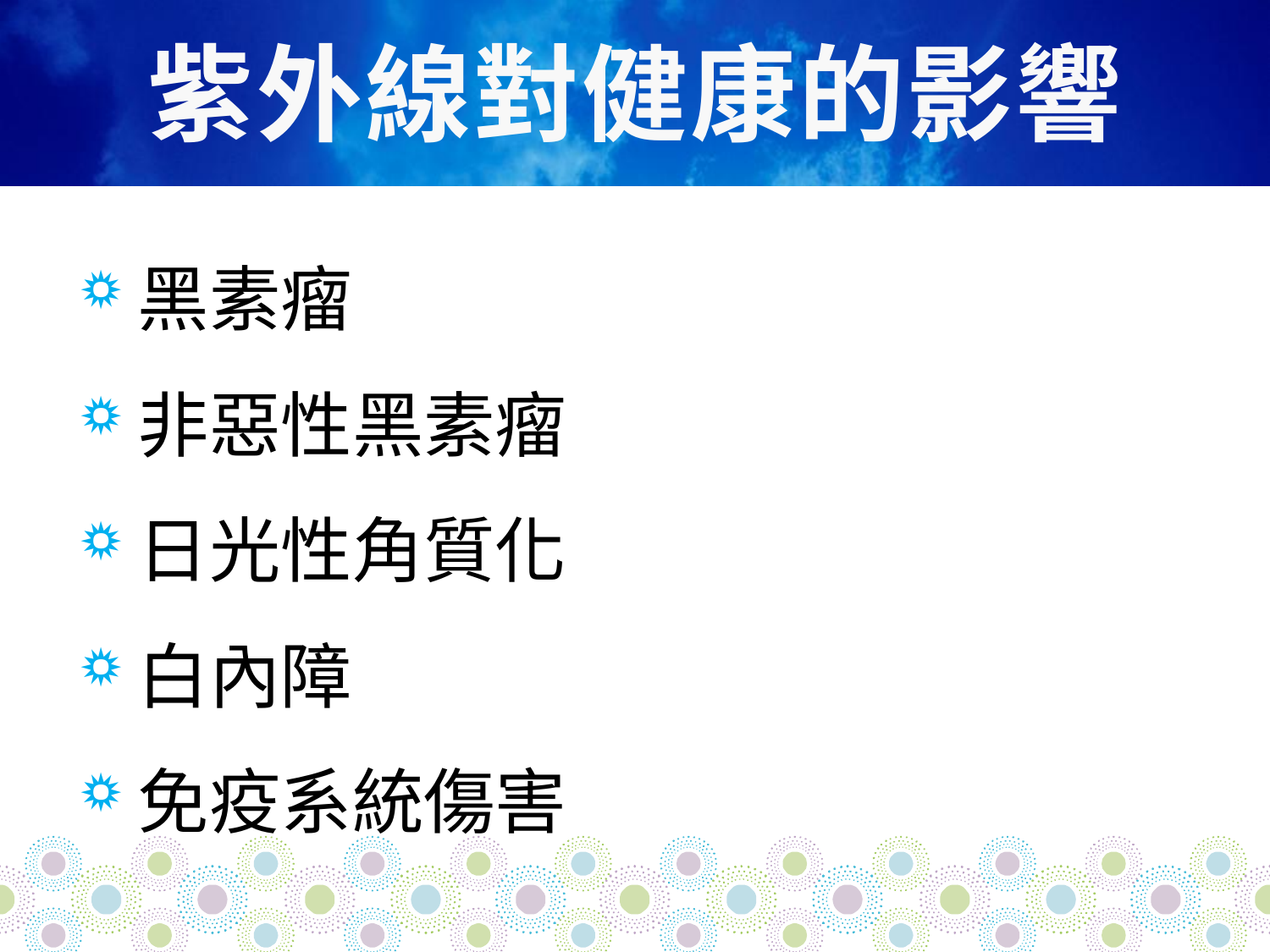

# 紫外線對健康的影響
黑素瘤
非惡性黑素瘤
日光性角質化
白內障
免疫系統傷害